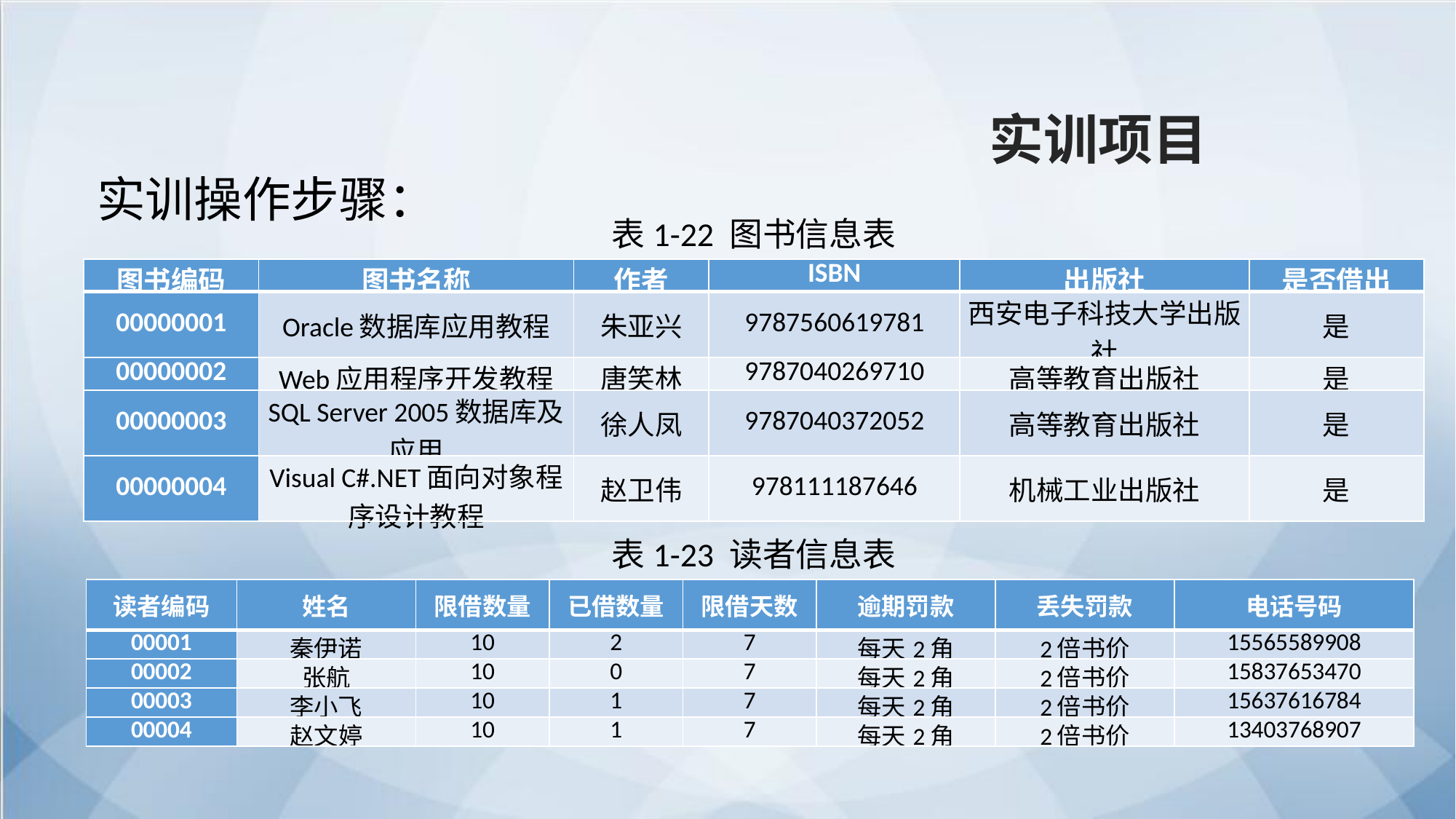

实训项目
实训操作步骤：
表1-22 图书信息表
| 图书编码 | 图书名称 | 作者 | ISBN | 出版社 | 是否借出 |
| --- | --- | --- | --- | --- | --- |
| 00000001 | Oracle数据库应用教程 | 朱亚兴 | 9787560619781 | 西安电子科技大学出版社 | 是 |
| 00000002 | Web应用程序开发教程 | 唐笑林 | 9787040269710 | 高等教育出版社 | 是 |
| 00000003 | SQL Server 2005数据库及应用 | 徐人凤 | 9787040372052 | 高等教育出版社 | 是 |
| 00000004 | Visual C#.NET面向对象程序设计教程 | 赵卫伟 | 978111187646 | 机械工业出版社 | 是 |
表1-23 读者信息表
| 读者编码 | 姓名 | 限借数量 | 已借数量 | 限借天数 | 逾期罚款 | 丢失罚款 | 电话号码 |
| --- | --- | --- | --- | --- | --- | --- | --- |
| 00001 | 秦伊诺 | 10 | 2 | 7 | 每天2角 | 2倍书价 | 15565589908 |
| 00002 | 张航 | 10 | 0 | 7 | 每天2角 | 2倍书价 | 15837653470 |
| 00003 | 李小飞 | 10 | 1 | 7 | 每天2角 | 2倍书价 | 15637616784 |
| 00004 | 赵文婷 | 10 | 1 | 7 | 每天2角 | 2倍书价 | 13403768907 |